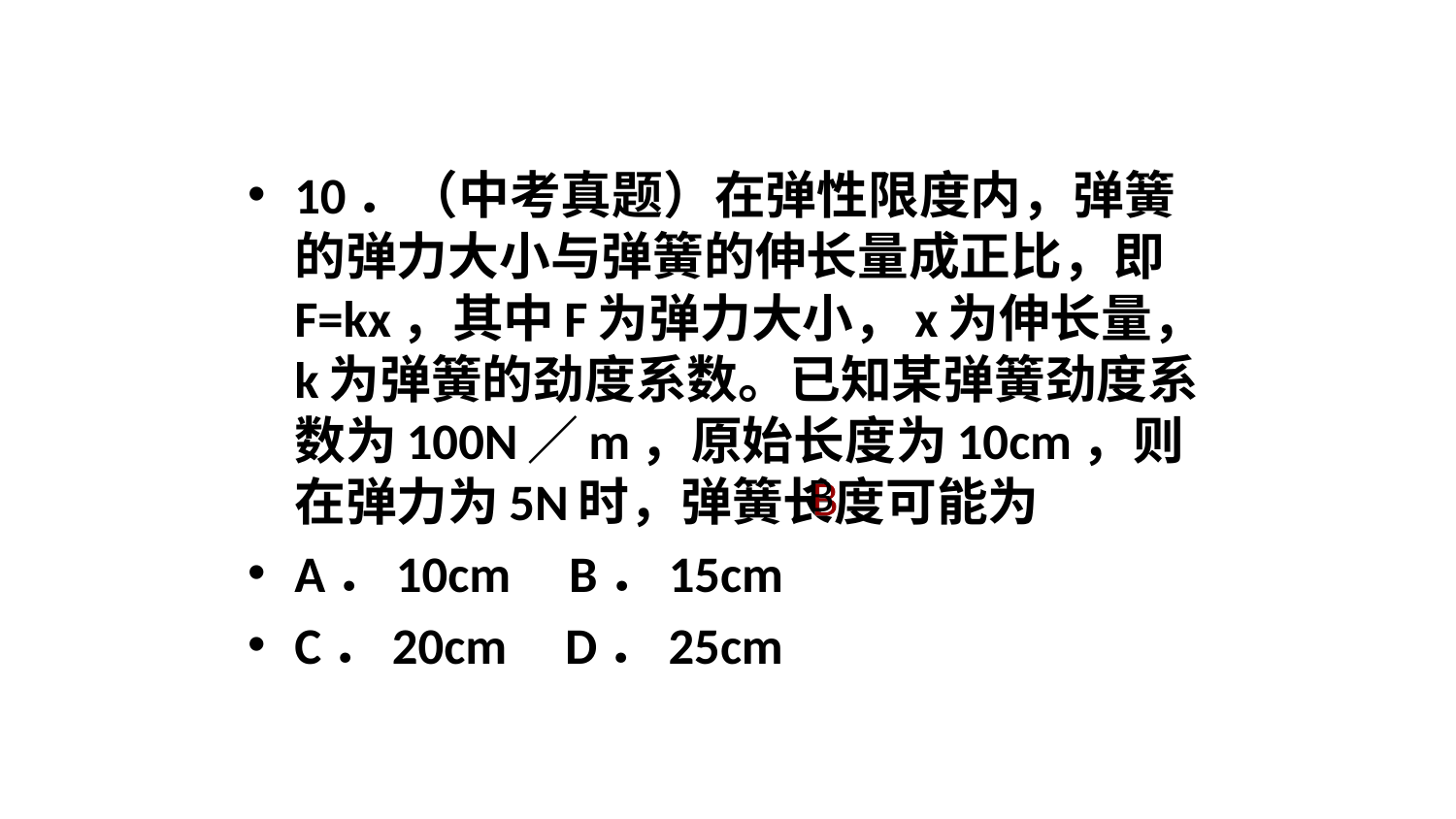

10．（中考真题）在弹性限度内，弹簧的弹力大小与弹簧的伸长量成正比，即F=kx，其中F为弹力大小，x为伸长量，k为弹簧的劲度系数。已知某弹簧劲度系数为100N／m，原始长度为10cm，则在弹力为5N时，弹簧长度可能为
A．10cm     B．15cm
C．20cm     D．25cm

B